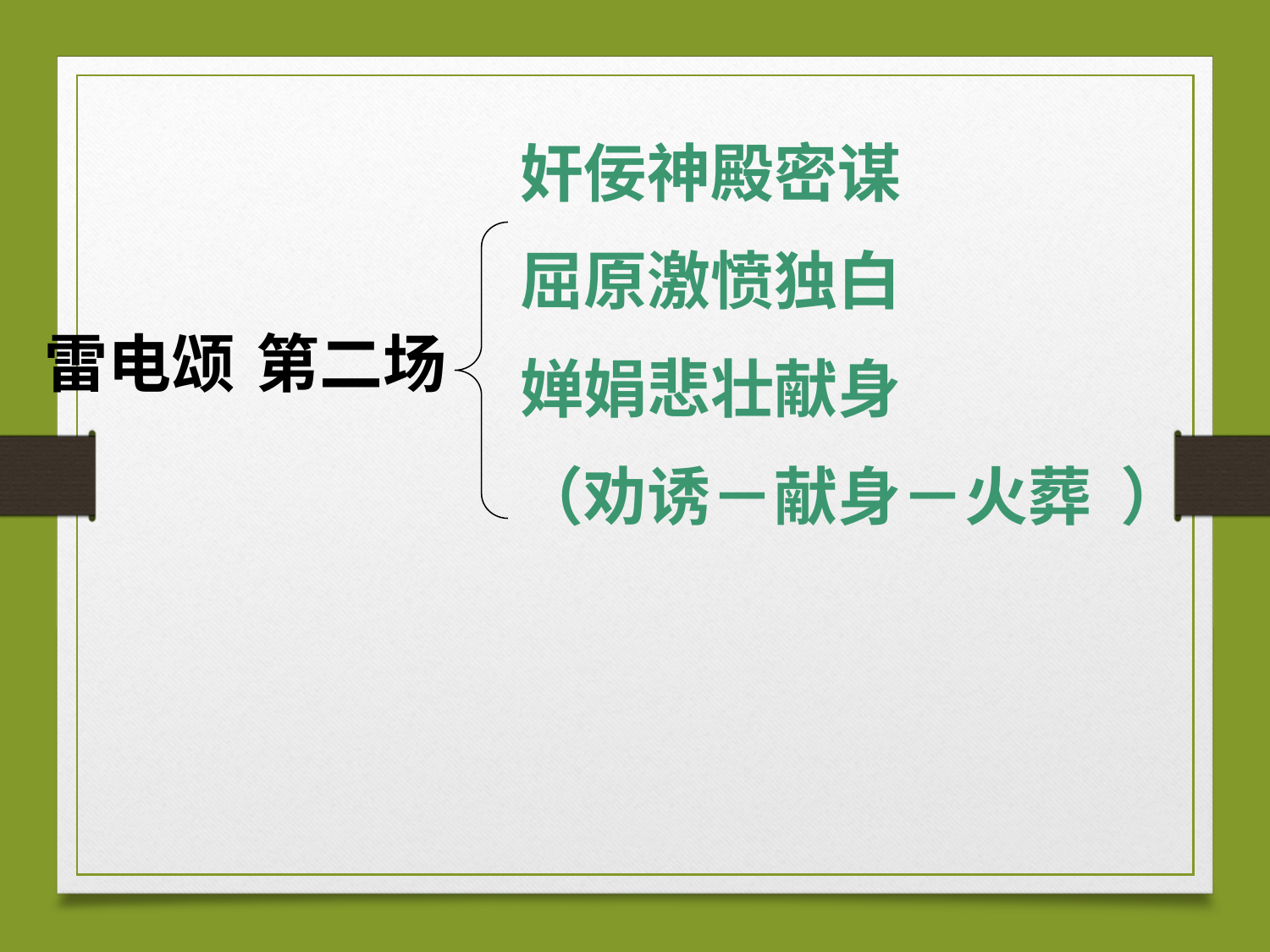

奸佞神殿密谋
屈原激愤独白
婵娟悲壮献身
（劝诱－献身－火葬  ）

雷电颂
第二场